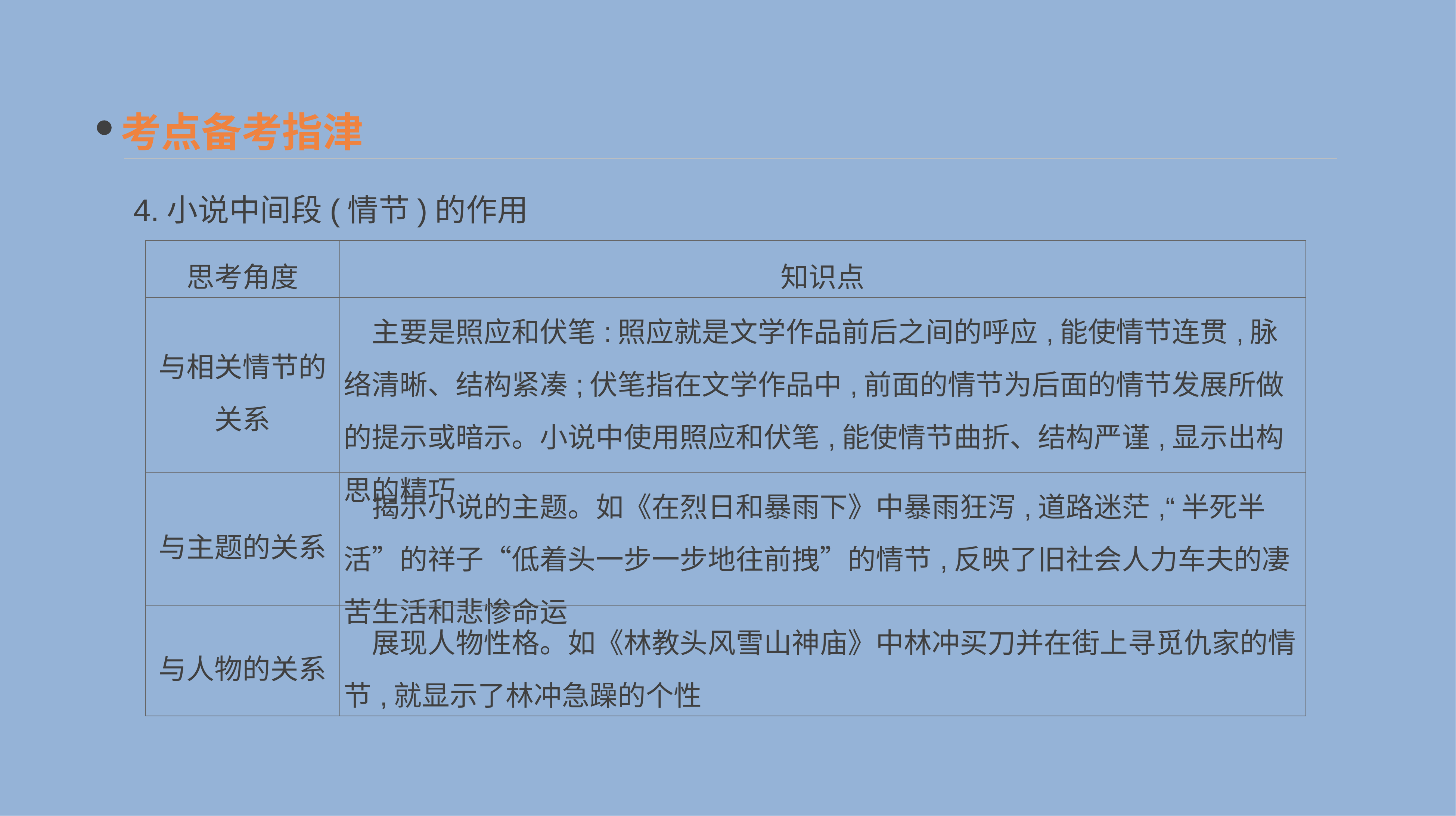

考点备考指津

4.小说中间段(情节)的作用
| 思考角度 | 知识点 |
| --- | --- |
| 与相关情节的关系 | 主要是照应和伏笔:照应就是文学作品前后之间的呼应,能使情节连贯,脉络清晰、结构紧凑;伏笔指在文学作品中,前面的情节为后面的情节发展所做的提示或暗示。小说中使用照应和伏笔,能使情节曲折、结构严谨,显示出构思的精巧 |
| 与主题的关系 | 揭示小说的主题。如《在烈日和暴雨下》中暴雨狂泻,道路迷茫,“半死半活”的祥子“低着头一步一步地往前拽”的情节,反映了旧社会人力车夫的凄苦生活和悲惨命运 |
| 与人物的关系 | 展现人物性格。如《林教头风雪山神庙》中林冲买刀并在街上寻觅仇家的情节,就显示了林冲急躁的个性 |